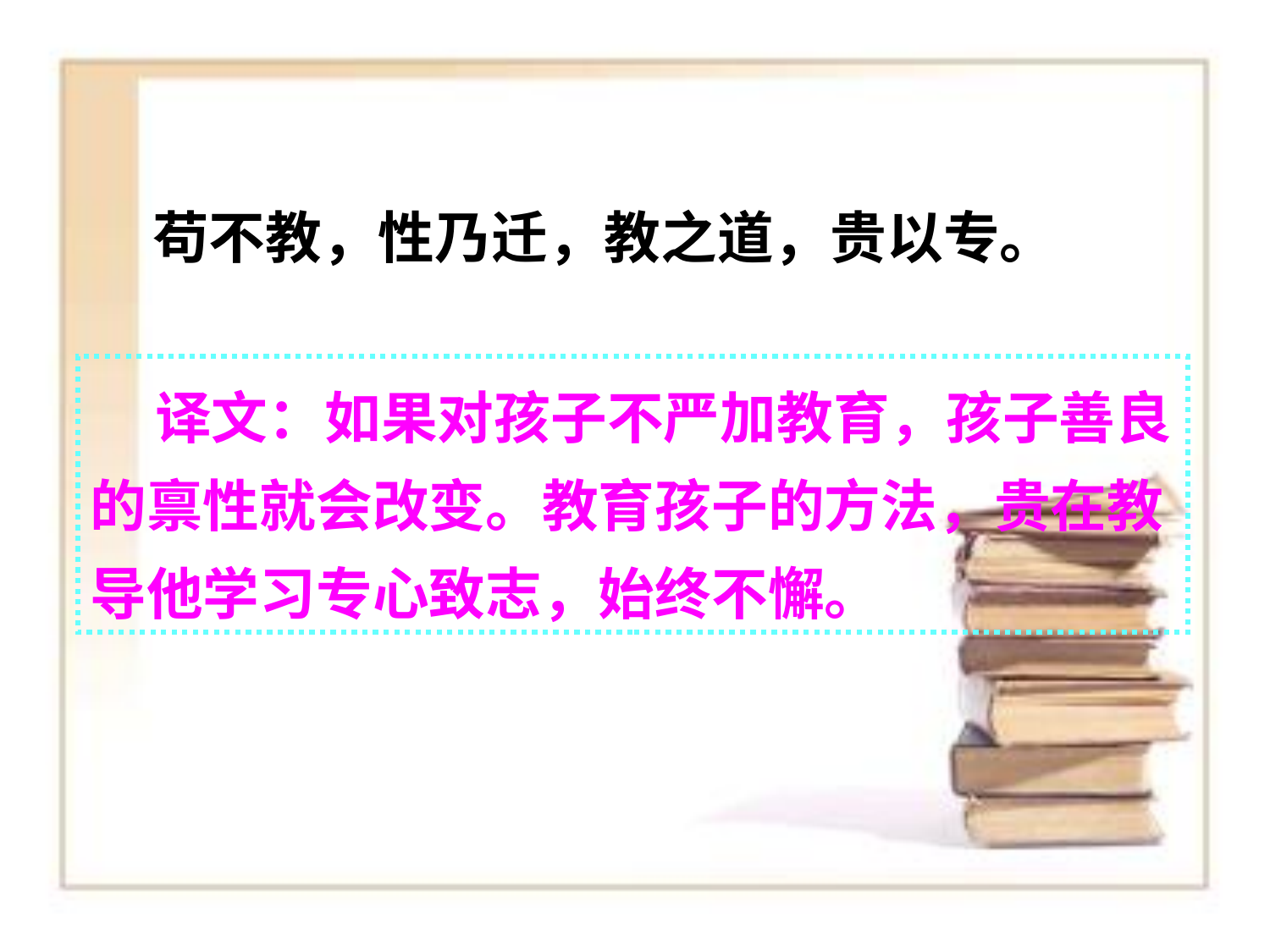

苟不教，性乃迁，教之道，贵以专。
    译文：如果对孩子不严加教育，孩子善良的禀性就会改变。教育孩子的方法，贵在教导他学习专心致志，始终不懈。